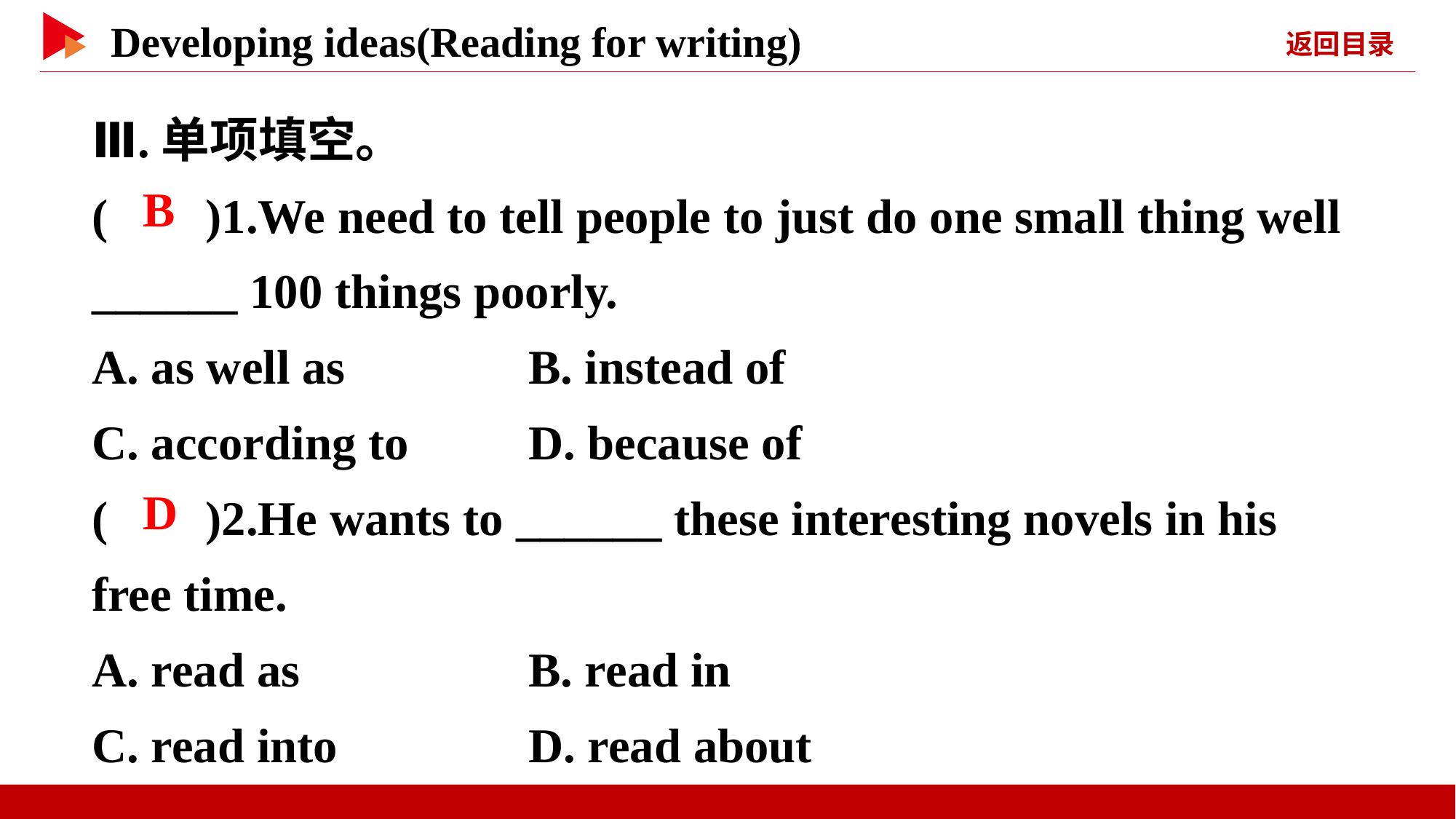

Ⅲ.单项填空。
(        )1.We need to tell people to just do one small thing well ______ 100 things poorly.
A. as well as		B. instead of
C. according to		D. because of
(        )2.He wants to ______ these interesting novels in his free time.
A. read as			B. read in
C. read into		D. read about
   B
   D